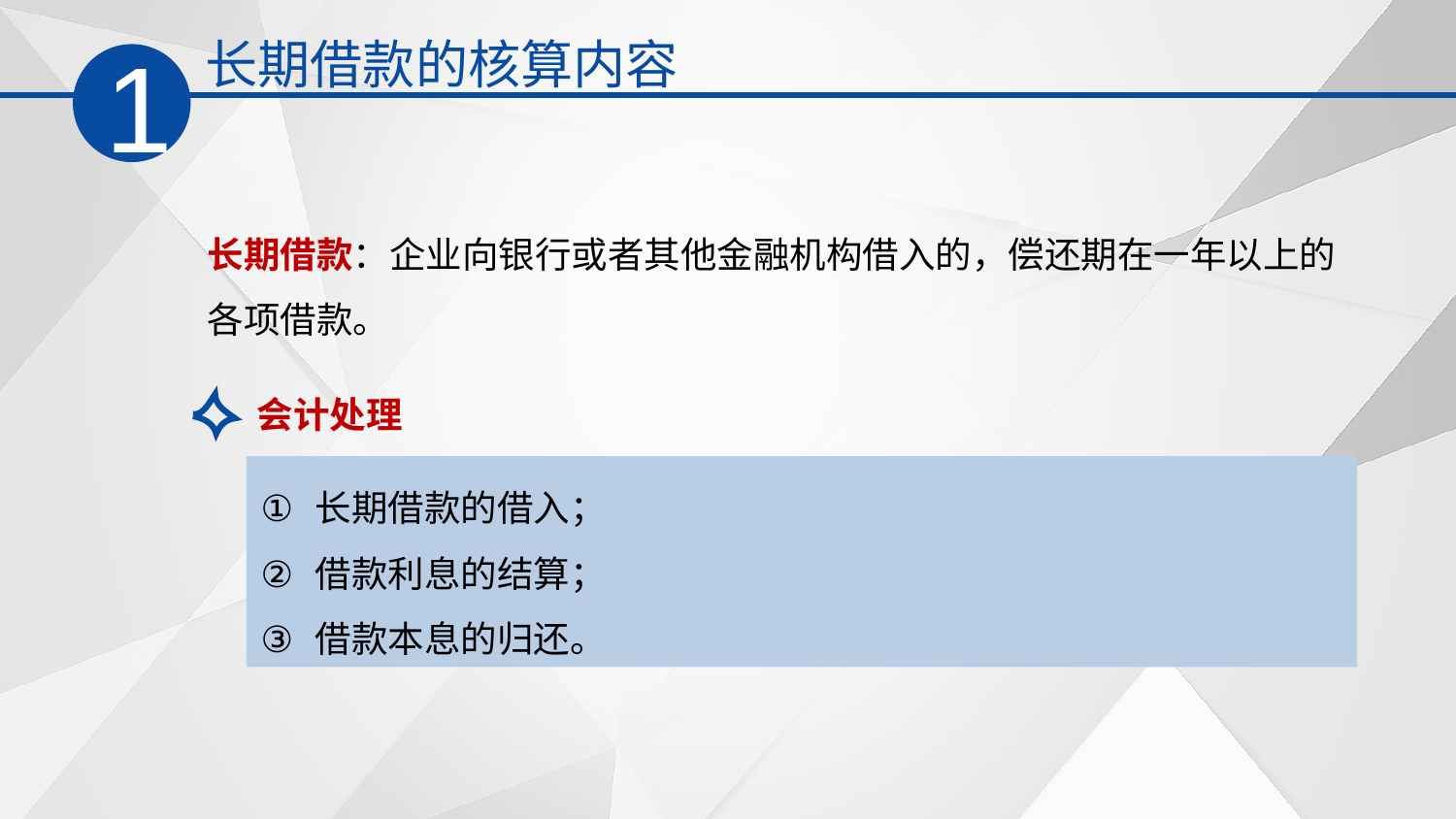

长期借款的核算内容
1

长期借款：企业向银行或者其他金融机构借入的，偿还期在一年以上的各项借款。
会计处理

长期借款的借入；
借款利息的结算；
借款本息的归还。